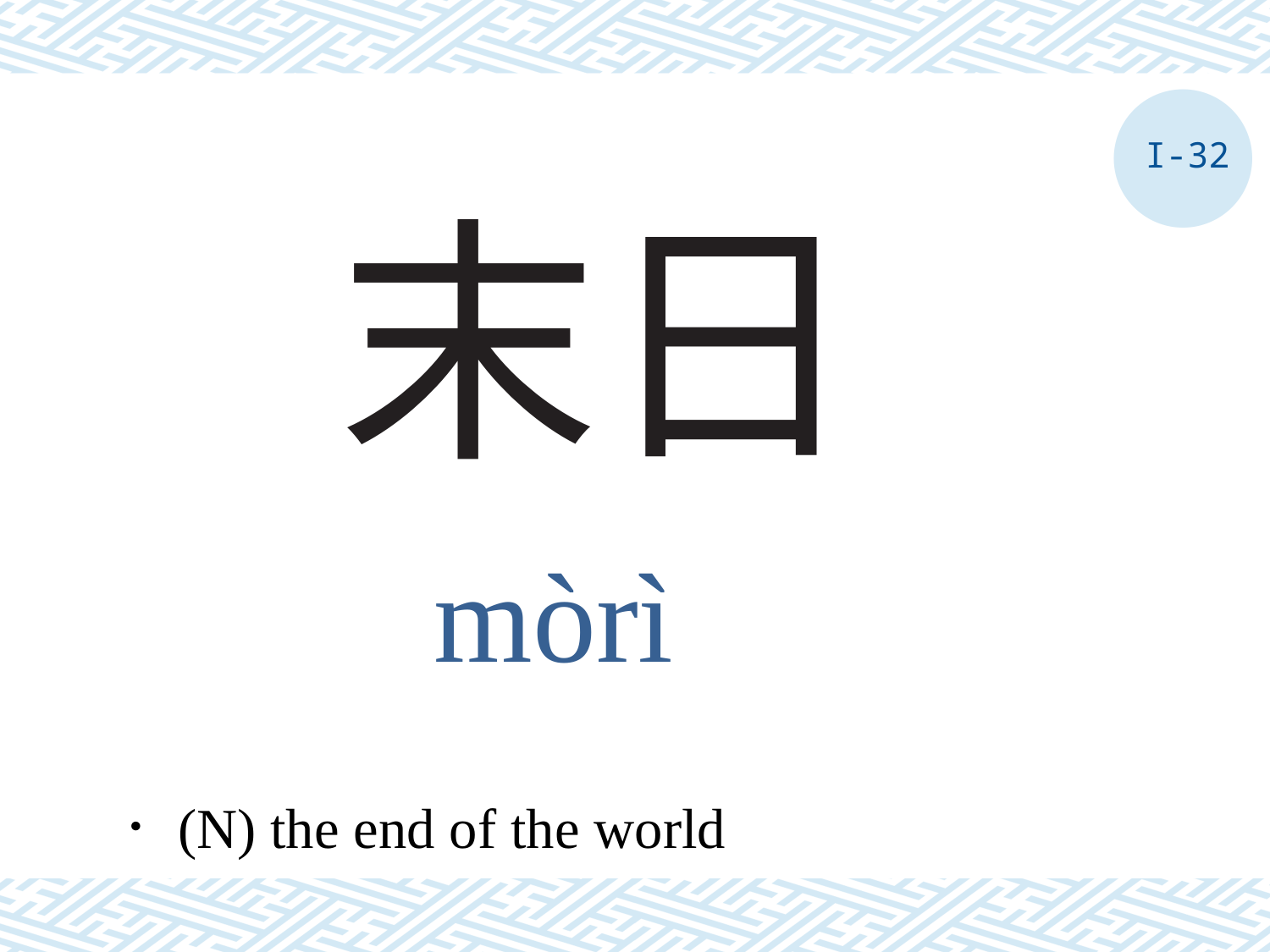

I-32

# 末日
mòrì
．(N) the end of the world